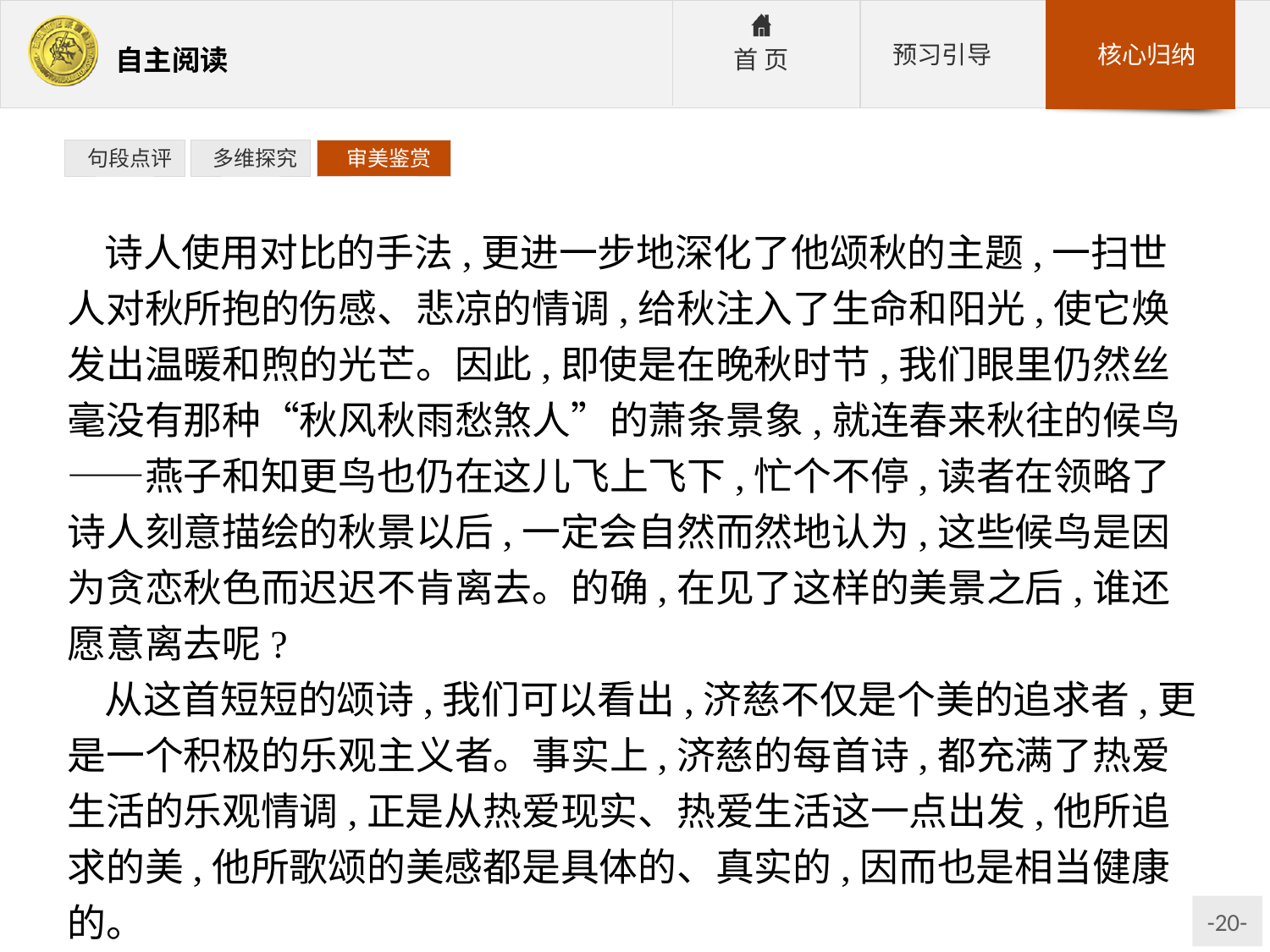

句段点评
 多维探究
 审美鉴赏
诗人使用对比的手法,更进一步地深化了他颂秋的主题,一扫世人对秋所抱的伤感、悲凉的情调,给秋注入了生命和阳光,使它焕发出温暖和煦的光芒。因此,即使是在晚秋时节,我们眼里仍然丝毫没有那种“秋风秋雨愁煞人”的萧条景象,就连春来秋往的候鸟——燕子和知更鸟也仍在这儿飞上飞下,忙个不停,读者在领略了诗人刻意描绘的秋景以后,一定会自然而然地认为,这些候鸟是因为贪恋秋色而迟迟不肯离去。的确,在见了这样的美景之后,谁还愿意离去呢?
从这首短短的颂诗,我们可以看出,济慈不仅是个美的追求者,更是一个积极的乐观主义者。事实上,济慈的每首诗,都充满了热爱生活的乐观情调,正是从热爱现实、热爱生活这一点出发,他所追求的美,他所歌颂的美感都是具体的、真实的,因而也是相当健康的。